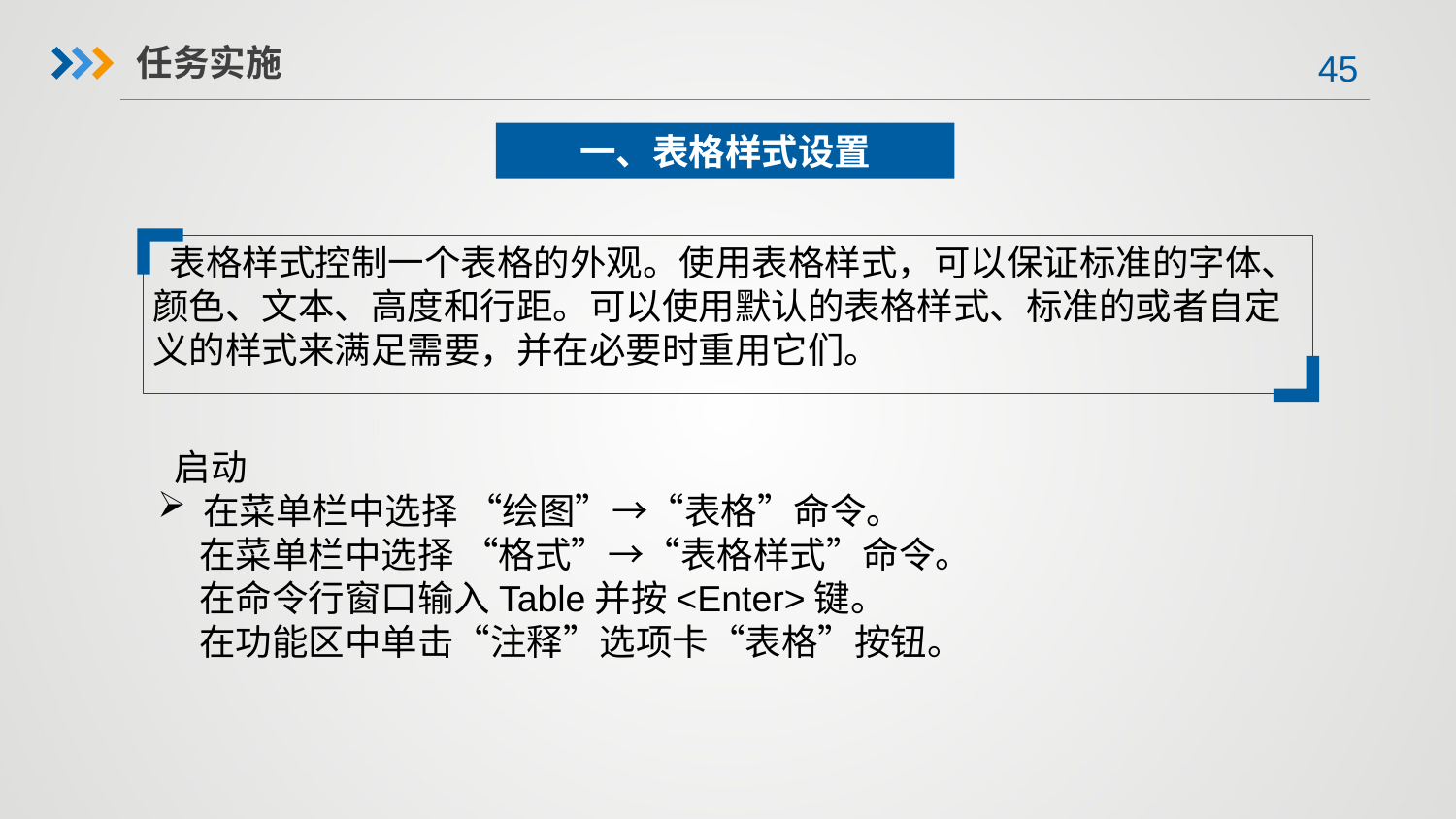

任务实施
一、表格样式设置

 表格样式控制一个表格的外观。使用表格样式，可以保证标准的字体、颜色、文本、高度和行距。可以使用默认的表格样式、标准的或者自定义的样式来满足需要，并在必要时重用它们。

 启动在菜单栏中选择 “绘图”→“表格”命令。
    在菜单栏中选择 “格式”→“表格样式”命令。
    在命令行窗口输入Table并按<Enter>键。
    在功能区中单击“注释”选项卡“表格”按钮。